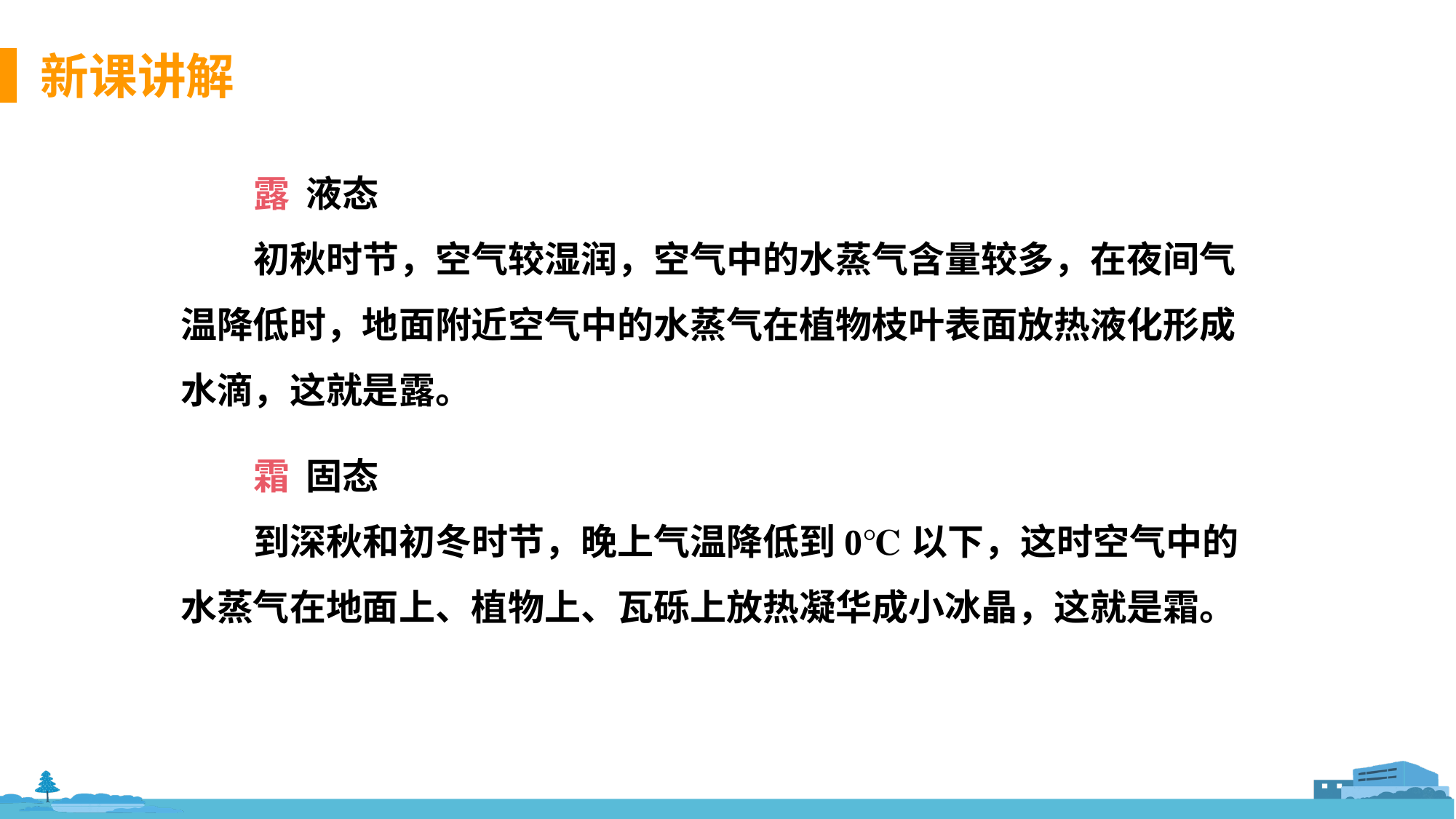

露  液态
初秋时节，空气较湿润，空气中的水蒸气含量较多，在夜间气温降低时，地面附近空气中的水蒸气在植物枝叶表面放热液化形成水滴，这就是露。
霜  固态
到深秋和初冬时节，晚上气温降低到0℃以下，这时空气中的水蒸气在地面上、植物上、瓦砾上放热凝华成小冰晶，这就是霜。